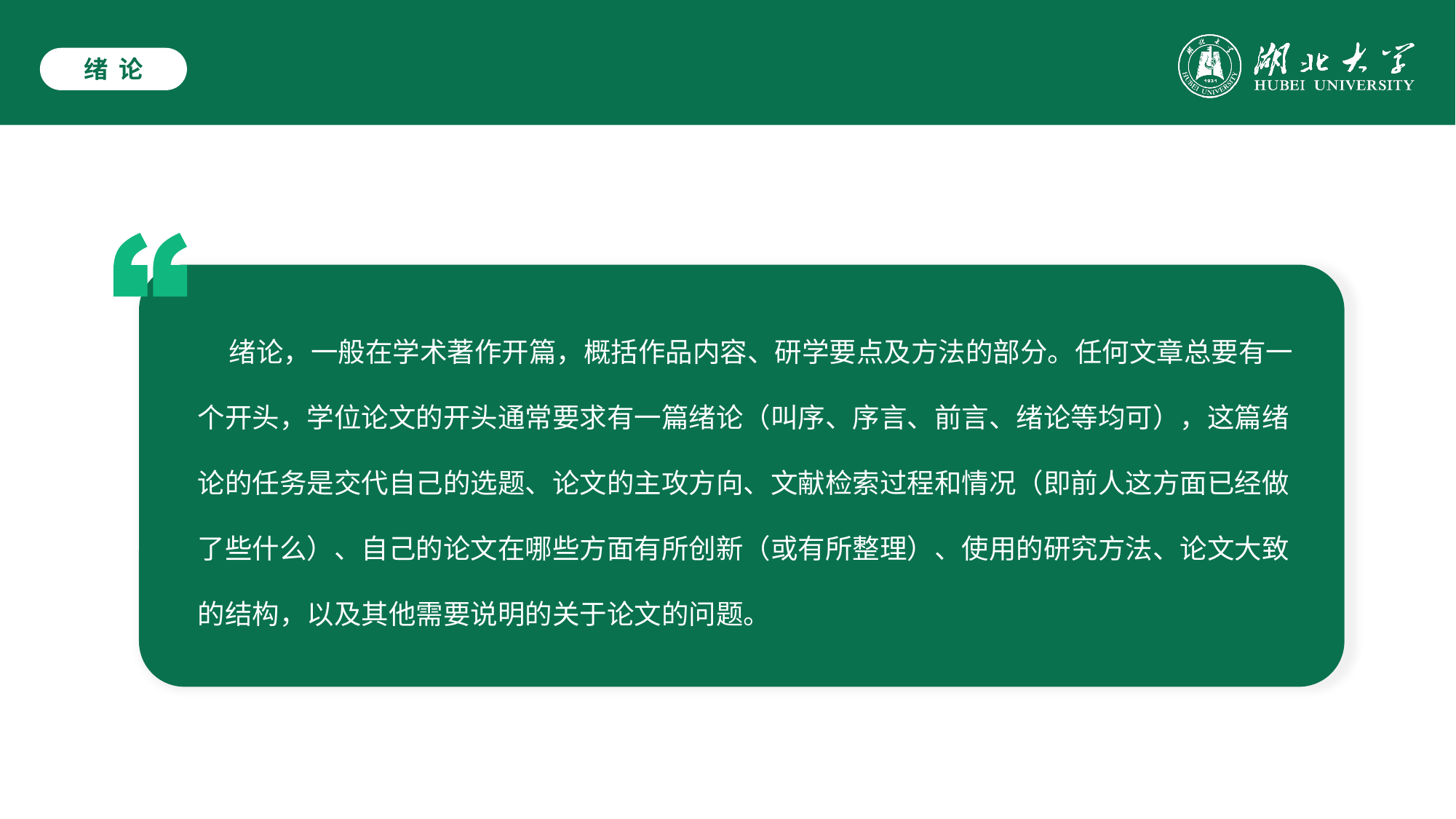

绪  论

    绪论，一般在学术著作开篇，概括作品内容、研学要点及方法的部分。任何文章总要有一个开头，学位论文的开头通常要求有一篇绪论（叫序、序言、前言、绪论等均可），这篇绪论的任务是交代自己的选题、论文的主攻方向、文献检索过程和情况（即前人这方面已经做了些什么）、自己的论文在哪些方面有所创新（或有所整理）、使用的研究方法、论文大致的结构，以及其他需要说明的关于论文的问题。